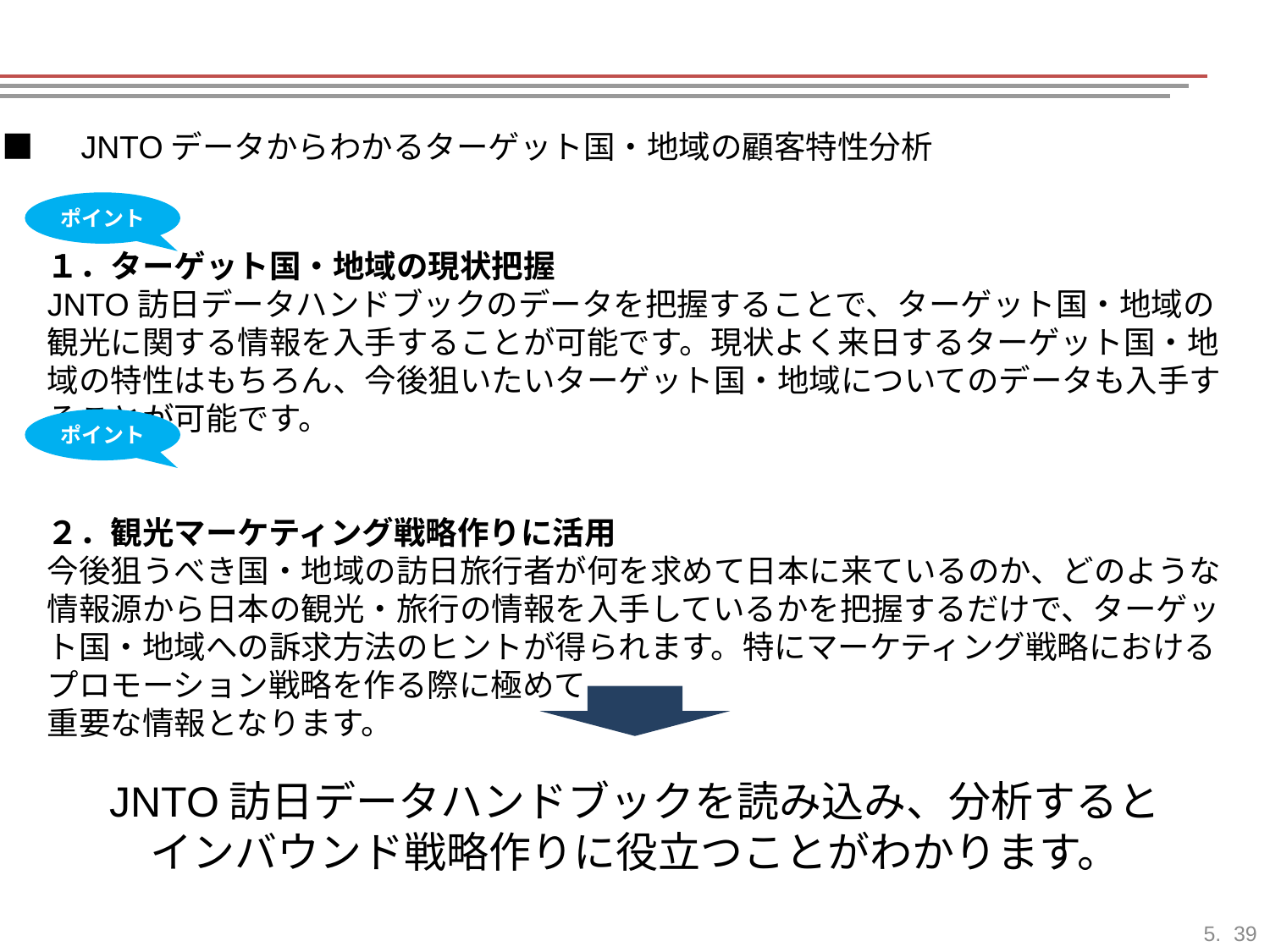

■　JNTOデータからわかるターゲット国・地域の顧客特性分析
ポイント
１．ターゲット国・地域の現状把握
JNTO訪日データハンドブックのデータを把握することで、ターゲット国・地域の観光に関する情報を入手することが可能です。現状よく来日するターゲット国・地域の特性はもちろん、今後狙いたいターゲット国・地域についてのデータも入手することが可能です。

２．観光マーケティング戦略作りに活用
今後狙うべき国・地域の訪日旅行者が何を求めて日本に来ているのか、どのような情報源から日本の観光・旅行の情報を入手しているかを把握するだけで、ターゲット国・地域への訴求方法のヒントが得られます。特にマーケティング戦略におけるプロモーション戦略を作る際に極めて
重要な情報となります。
ポイント

JNTO訪日データハンドブックを読み込み、分析すると
インバウンド戦略作りに役立つことがわかります。
39